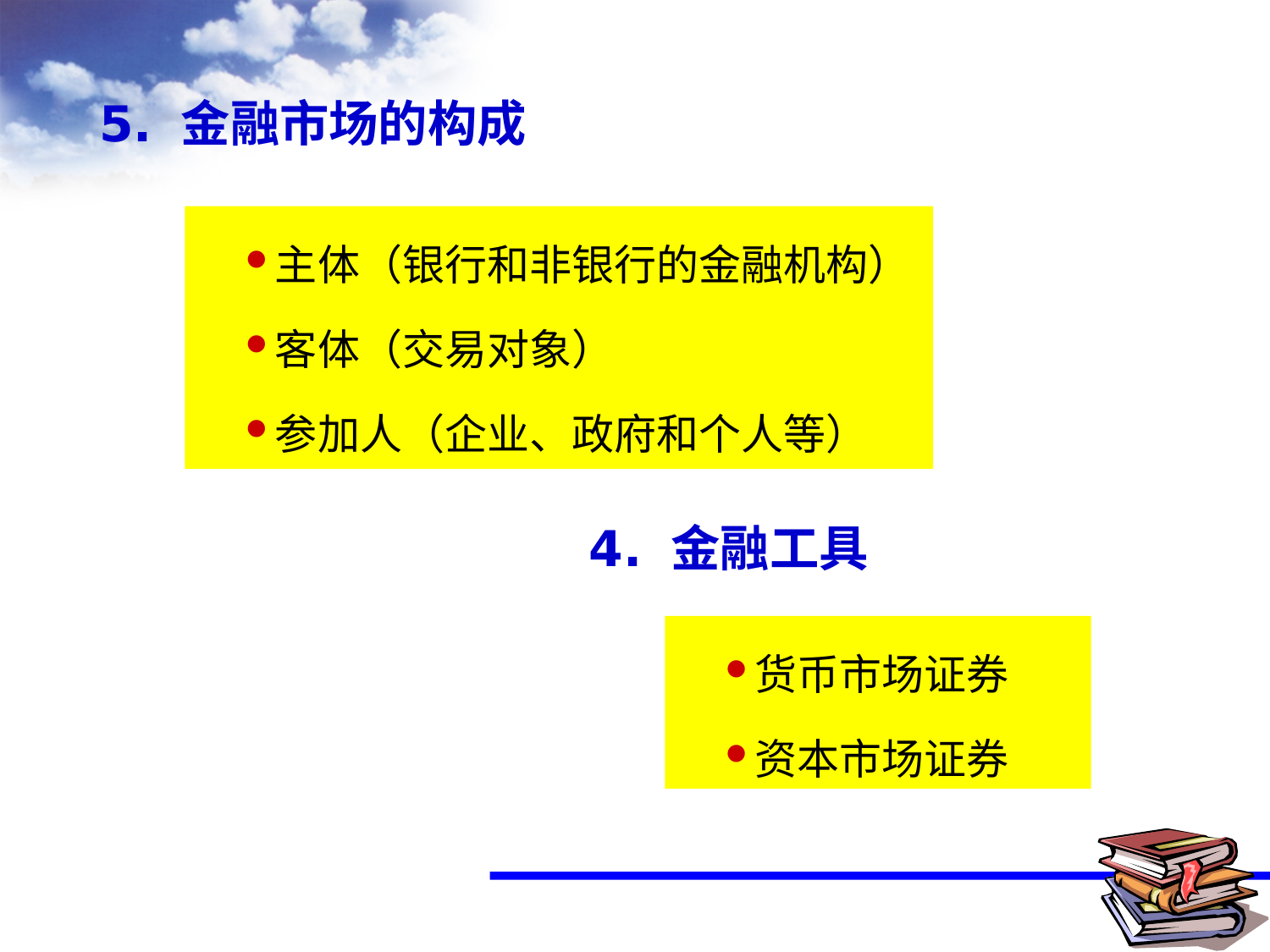

5. 金融市场的构成
主体（银行和非银行的金融机构）
客体（交易对象）
参加人（企业、政府和个人等）
   4. 金融工具
货币市场证券
资本市场证券